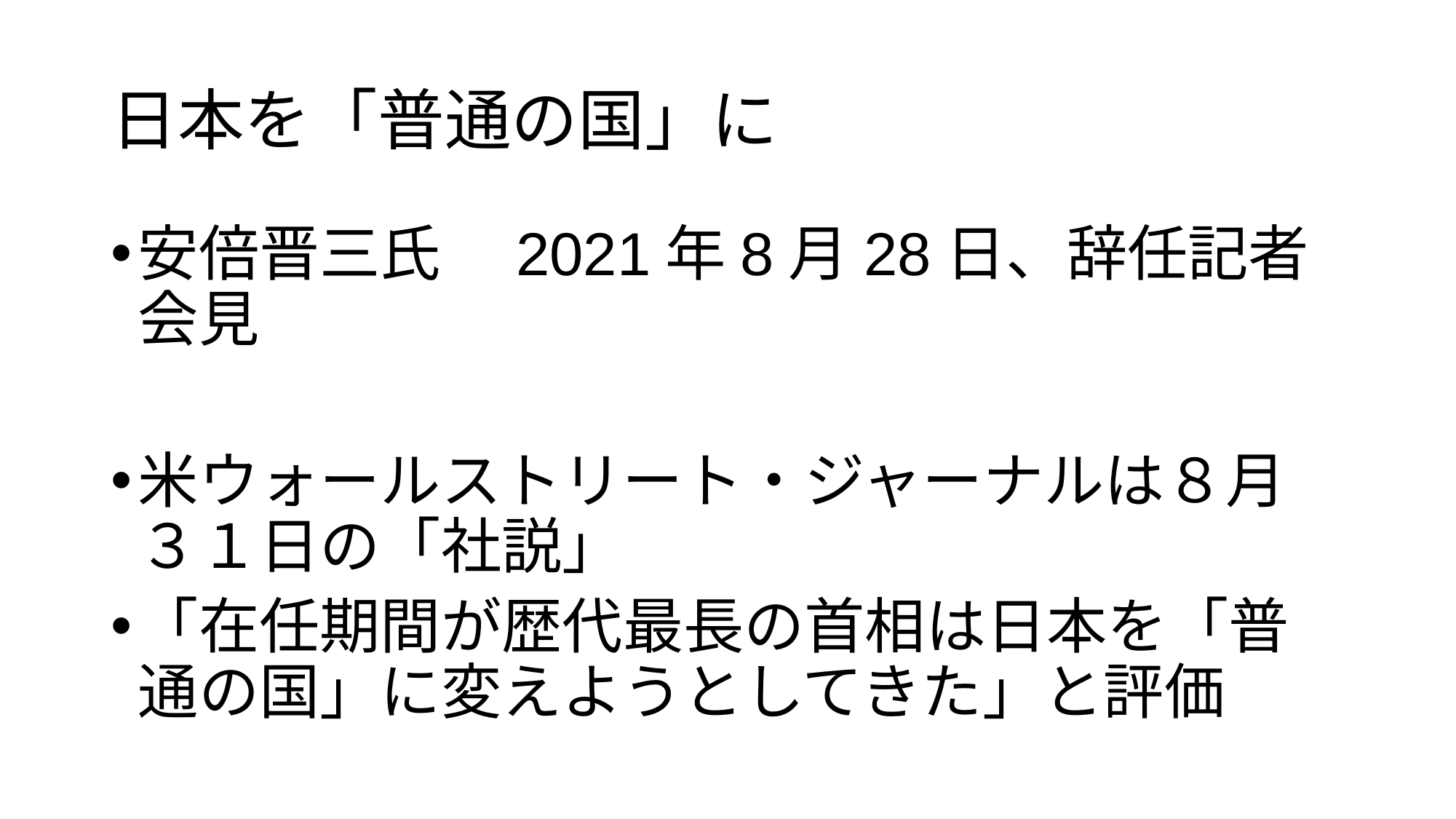

# 日本を「普通の国」に
安倍晋三氏　2021年8月28日、辞任記者会見

米ウォールストリート・ジャーナルは８月３１日の「社説」
「在任期間が歴代最長の首相は日本を「普通の国」に変えようとしてきた」と評価